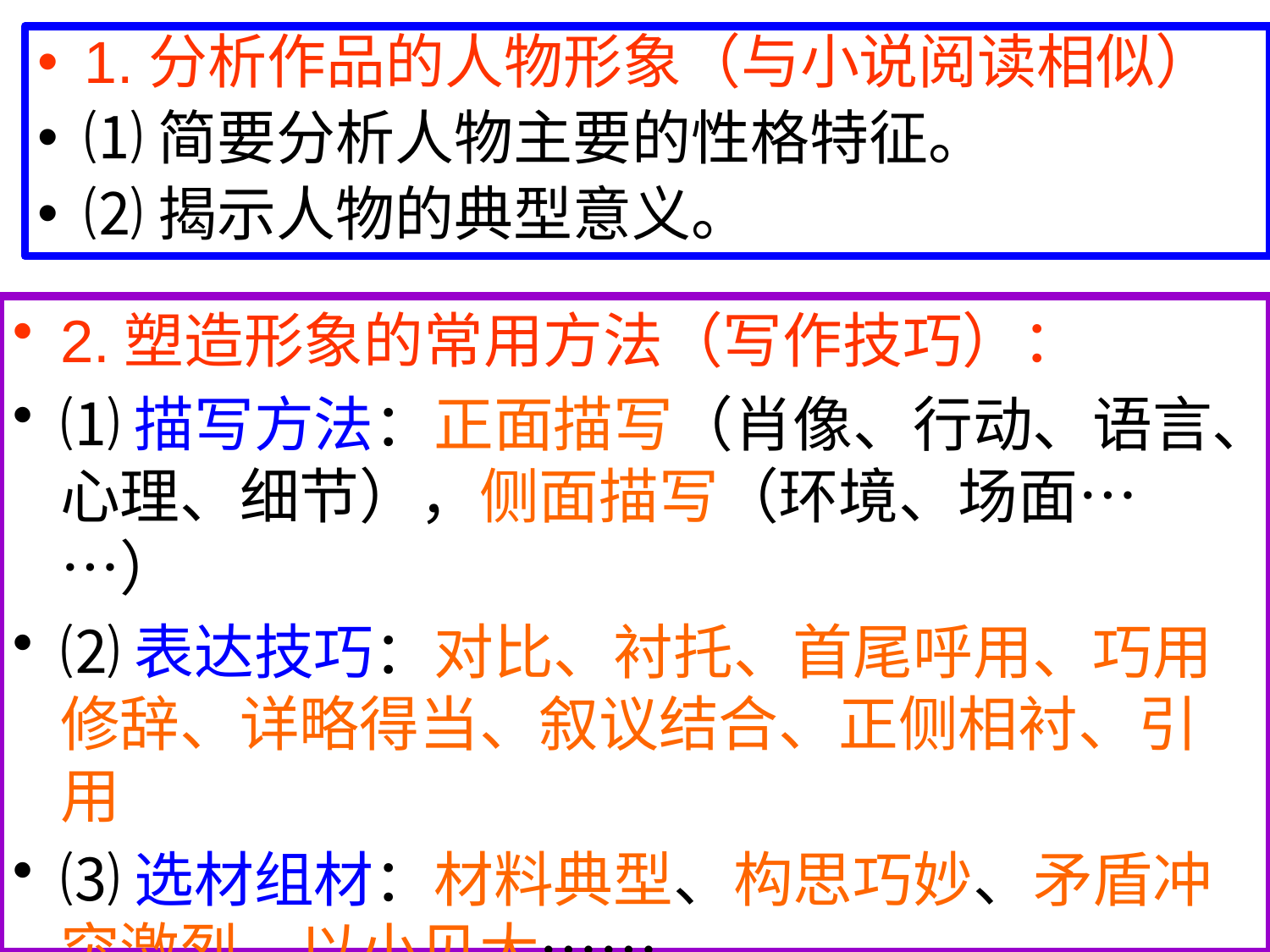

1.分析作品的人物形象（与小说阅读相似）
⑴简要分析人物主要的性格特征。
⑵揭示人物的典型意义。
2.塑造形象的常用方法（写作技巧）：
⑴描写方法：正面描写（肖像、行动、语言、心理、细节），侧面描写（环境、场面……）
⑵表达技巧：对比、衬托、首尾呼用、巧用修辞、详略得当、叙议结合、正侧相衬、引用
⑶选材组材：材料典型、构思巧妙、矛盾冲突激烈、以小见大……